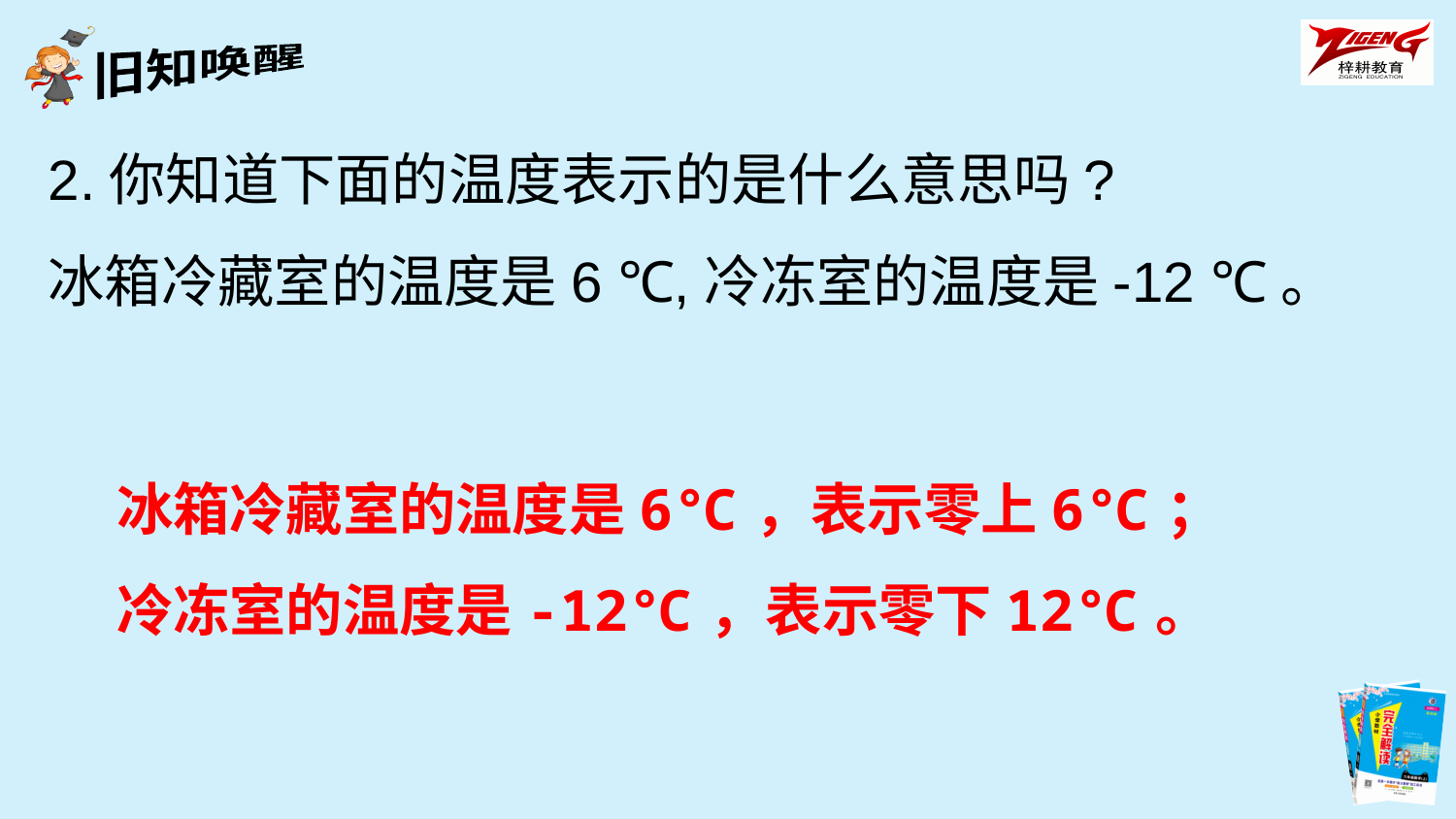

2.你知道下面的温度表示的是什么意思吗?
冰箱冷藏室的温度是6 ℃,冷冻室的温度是-12 ℃。
冰箱冷藏室的温度是6℃，表示零上6℃；
冷冻室的温度是-12℃，表示零下12℃。